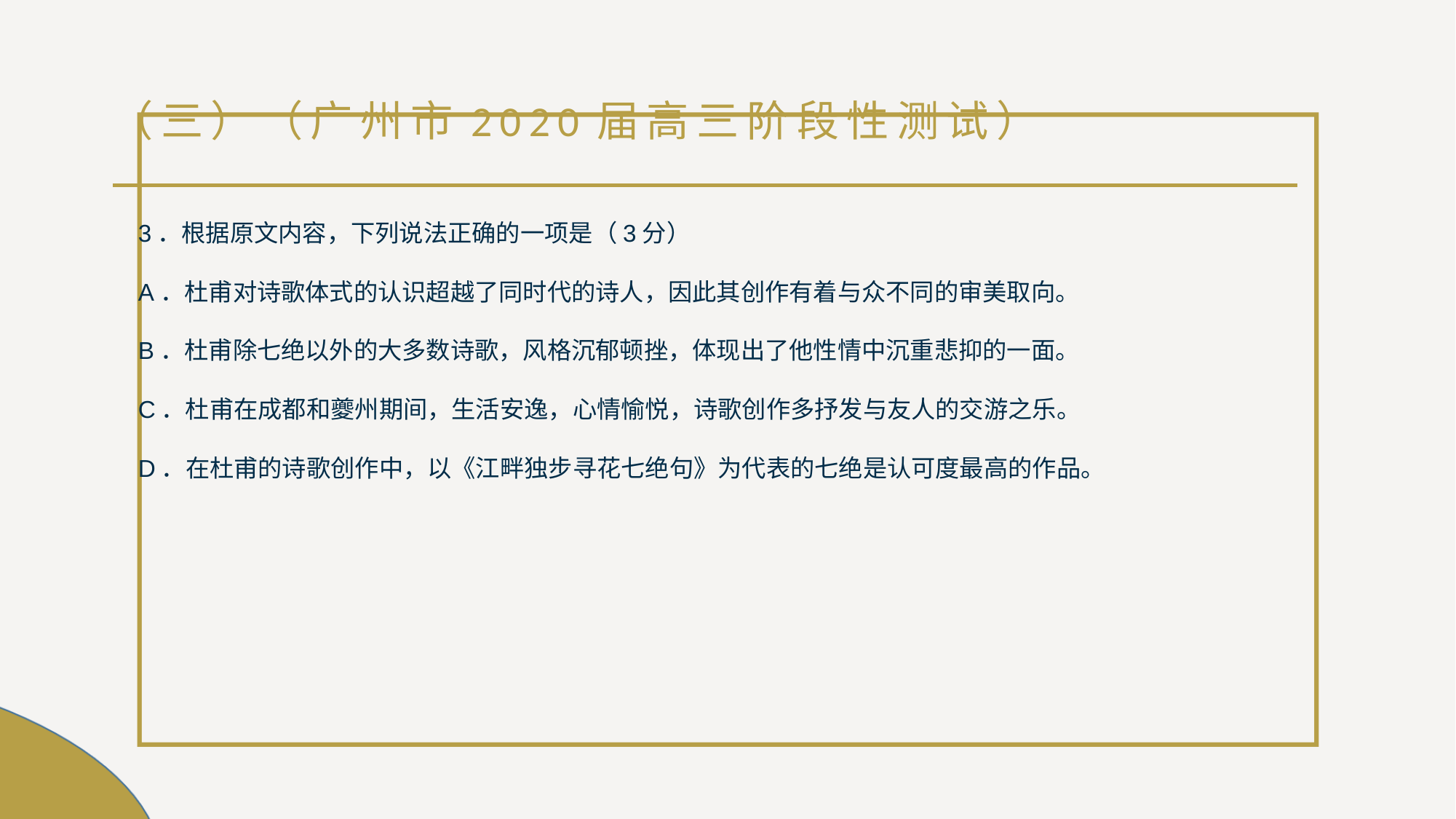

# （三）（广州市2020届高三阶段性测试）
3．根据原文内容，下列说法正确的一项是（3分）
A．杜甫对诗歌体式的认识超越了同时代的诗人，因此其创作有着与众不同的审美取向。
B．杜甫除七绝以外的大多数诗歌，风格沉郁顿挫，体现出了他性情中沉重悲抑的一面。
C．杜甫在成都和夔州期间，生活安逸，心情愉悦，诗歌创作多抒发与友人的交游之乐。
D．在杜甫的诗歌创作中，以《江畔独步寻花七绝句》为代表的七绝是认可度最高的作品。